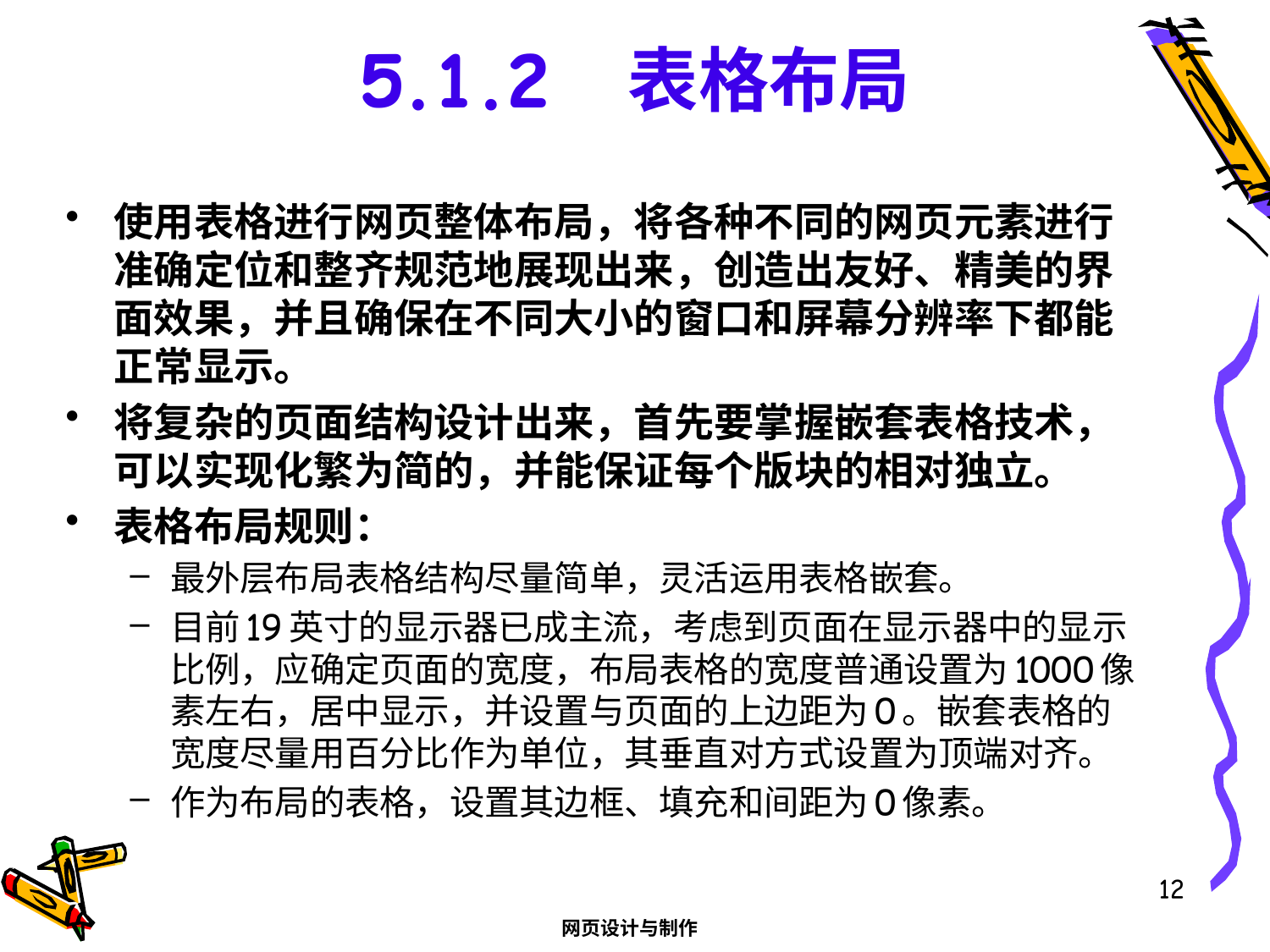

# 5.1.2  表格布局
使用表格进行网页整体布局，将各种不同的网页元素进行准确定位和整齐规范地展现出来，创造出友好、精美的界面效果，并且确保在不同大小的窗口和屏幕分辨率下都能正常显示。
将复杂的页面结构设计出来，首先要掌握嵌套表格技术，可以实现化繁为简的，并能保证每个版块的相对独立。
表格布局规则：
最外层布局表格结构尽量简单，灵活运用表格嵌套。
目前19英寸的显示器已成主流，考虑到页面在显示器中的显示比例，应确定页面的宽度，布局表格的宽度普通设置为1000像素左右，居中显示，并设置与页面的上边距为0。嵌套表格的宽度尽量用百分比作为单位，其垂直对方式设置为顶端对齐。
作为布局的表格，设置其边框、填充和间距为0像素。

12
网页设计与制作